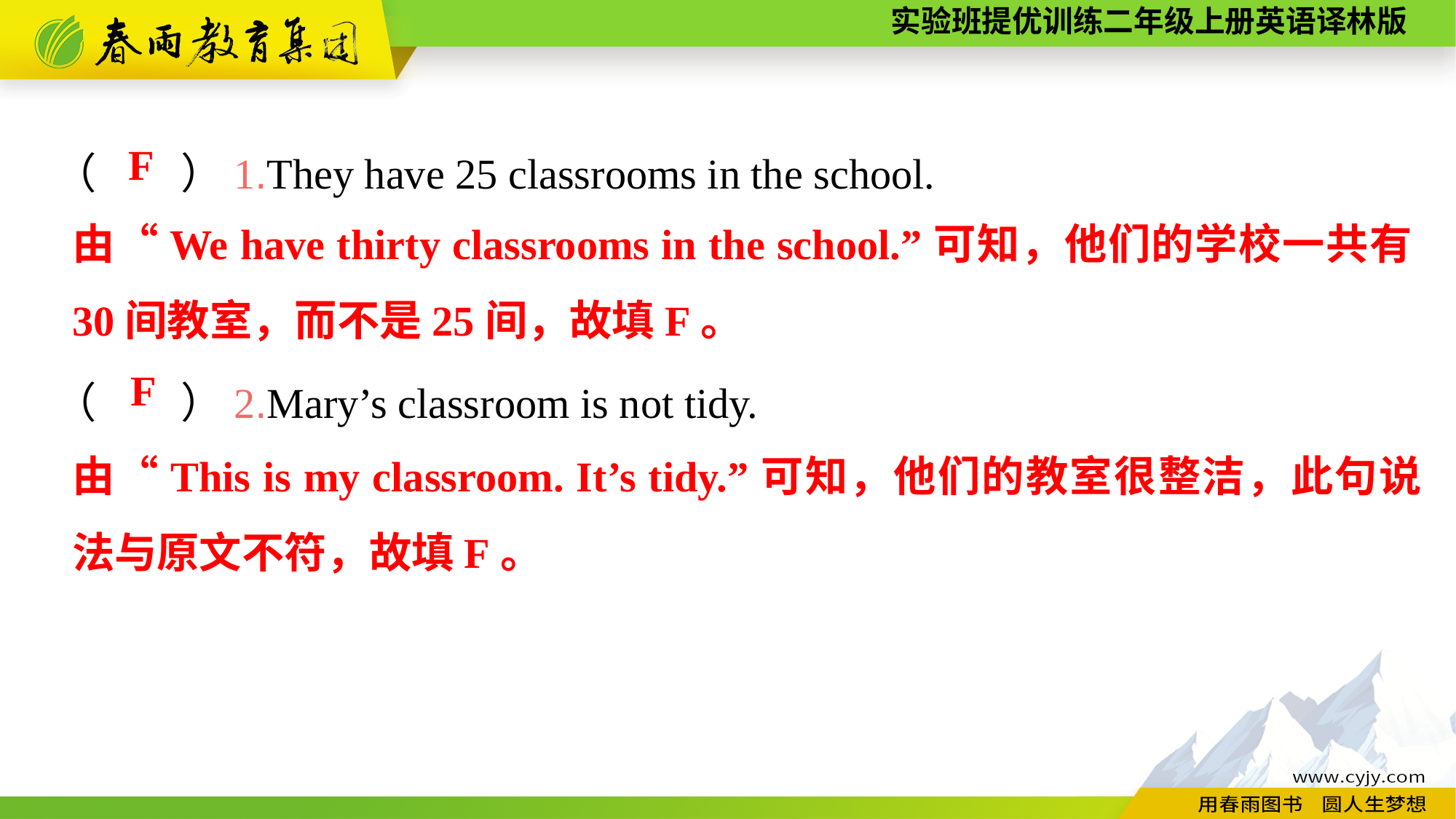

（　　）1.They have 25 classrooms in the school.

（　　）2.Mary’s classroom is not tidy.
F
由“We have thirty classrooms in the school.”可知，他们的学校一共有30间教室，而不是25间，故填F。
 F
由“This is my classroom. It’s tidy.”可知，他们的教室很整洁，此句说法与原文不符，故填F。